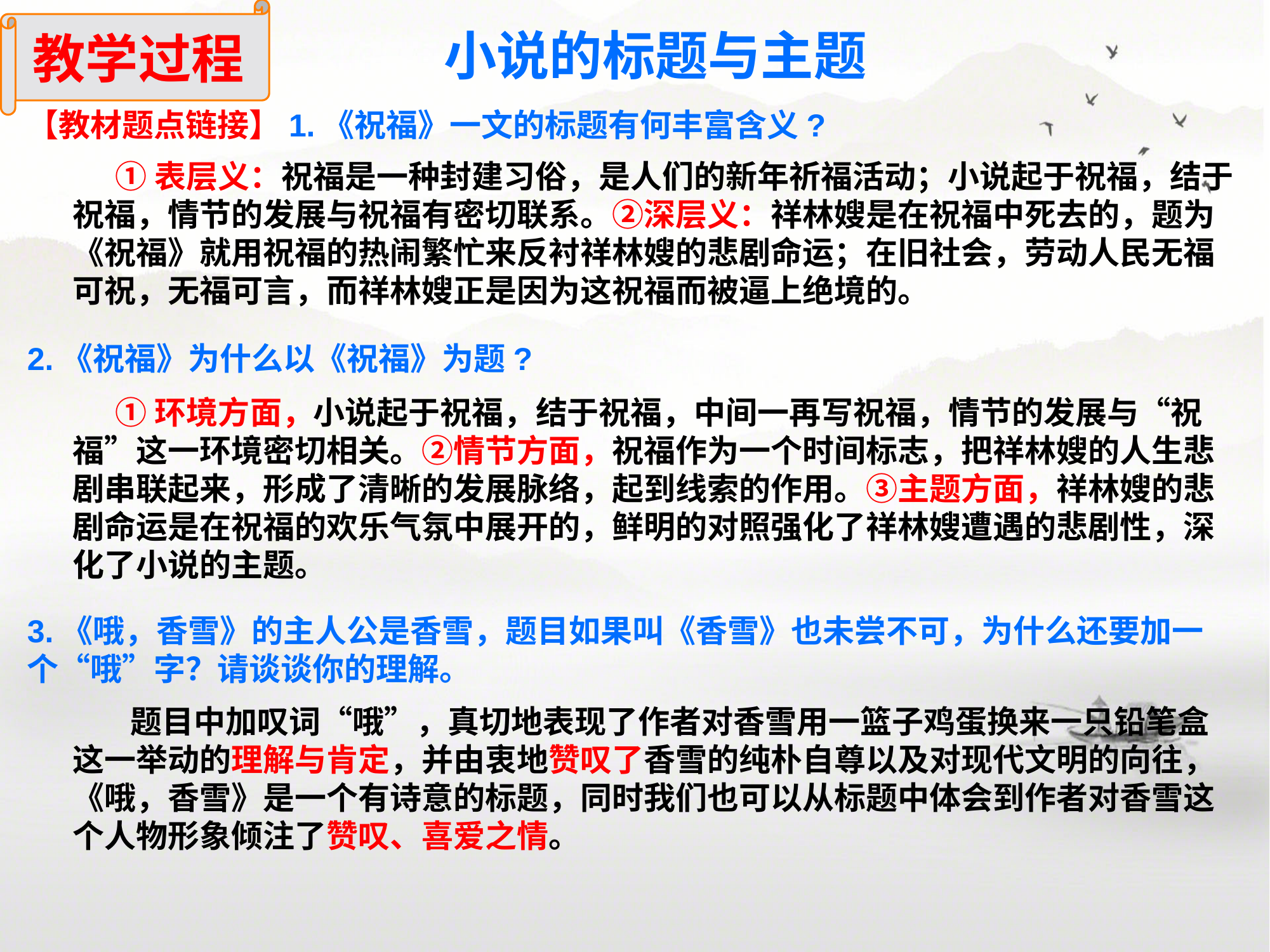

教学过程
小说的标题与主题
【教材题点链接】1.《祝福》一文的标题有何丰富含义?
      ①表层义：祝福是一种封建习俗，是人们的新年祈福活动；小说起于祝福，结于祝福，情节的发展与祝福有密切联系。②深层义：祥林嫂是在祝福中死去的，题为《祝福》就用祝福的热闹繁忙来反衬祥林嫂的悲剧命运；在旧社会，劳动人民无福可祝，无福可言，而祥林嫂正是因为这祝福而被逼上绝境的。
2.《祝福》为什么以《祝福》为题?
      ①环境方面，小说起于祝福，结于祝福，中间一再写祝福，情节的发展与“祝福”这一环境密切相关。②情节方面，祝福作为一个时间标志，把祥林嫂的人生悲剧串联起来，形成了清晰的发展脉络，起到线索的作用。③主题方面，祥林嫂的悲剧命运是在祝福的欢乐气氛中展开的，鲜明的对照强化了祥林嫂遭遇的悲剧性，深化了小说的主题。
3.《哦，香雪》的主人公是香雪，题目如果叫《香雪》也未尝不可，为什么还要加一个“哦”字？请谈谈你的理解。
       题目中加叹词“哦”，真切地表现了作者对香雪用一篮子鸡蛋换来一只铅笔盒这一举动的理解与肯定，并由衷地赞叹了香雪的纯朴自尊以及对现代文明的向往，《哦，香雪》是一个有诗意的标题，同时我们也可以从标题中体会到作者对香雪这个人物形象倾注了赞叹、喜爱之情。